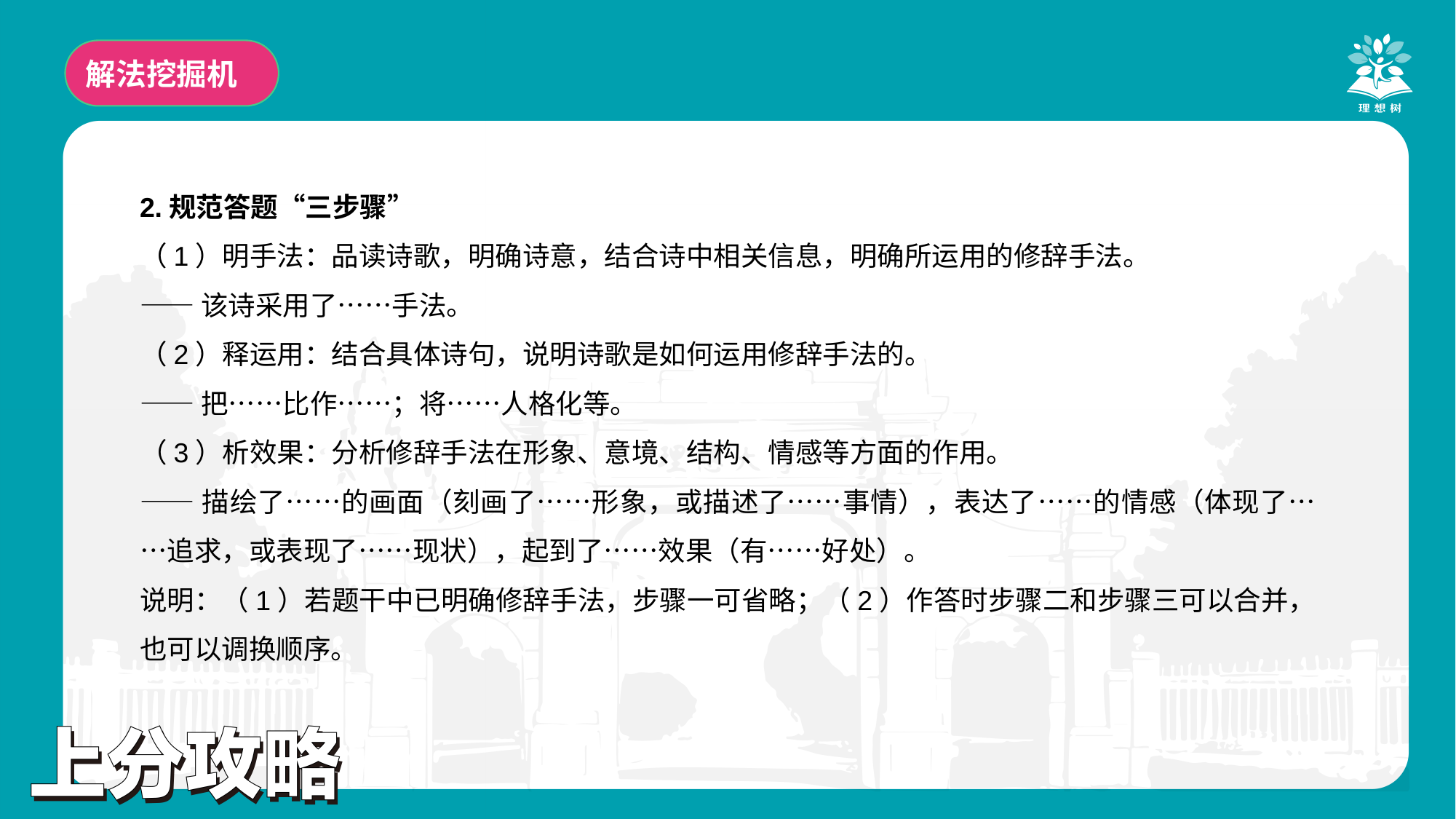

解法挖掘机
2.规范答题“三步骤”
（1）明手法：品读诗歌，明确诗意，结合诗中相关信息，明确所运用的修辞手法。
——该诗采用了……手法。
（2）释运用：结合具体诗句，说明诗歌是如何运用修辞手法的。
——把……比作……；将……人格化等。
（3）析效果：分析修辞手法在形象、意境、结构、情感等方面的作用。
——描绘了……的画面（刻画了……形象，或描述了……事情），表达了……的情感（体现了……追求，或表现了……现状），起到了……效果（有……好处）。
说明：（1）若题干中已明确修辞手法，步骤一可省略；（2）作答时步骤二和步骤三可以合并，也可以调换顺序。